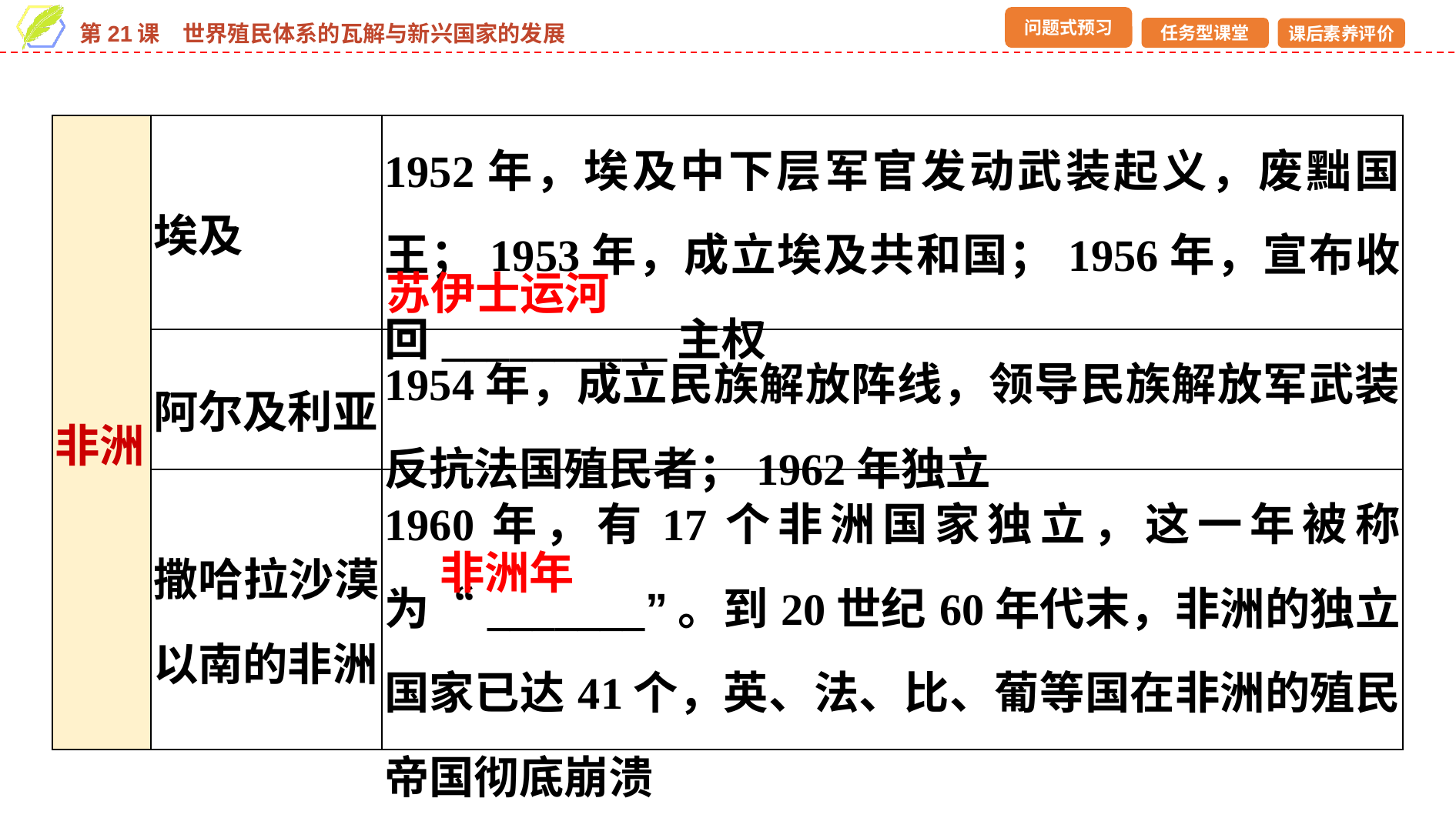

| 非洲 | 埃及 | 1952年，埃及中下层军官发动武装起义，废黜国王；1953年，成立埃及共和国；1956年，宣布收回\_\_\_\_\_\_\_\_\_\_主权 |
| --- | --- | --- |
|  | 阿尔及利亚 | 1954年，成立民族解放阵线，领导民族解放军武装反抗法国殖民者；1962年独立 |
|  | 撒哈拉沙漠以南的非洲 | 1960年，有17个非洲国家独立，这一年被称为“\_\_\_\_\_\_\_”。到20世纪60年代末，非洲的独立国家已达41个，英、法、比、葡等国在非洲的殖民帝国彻底崩溃 |
苏伊士运河
非洲年